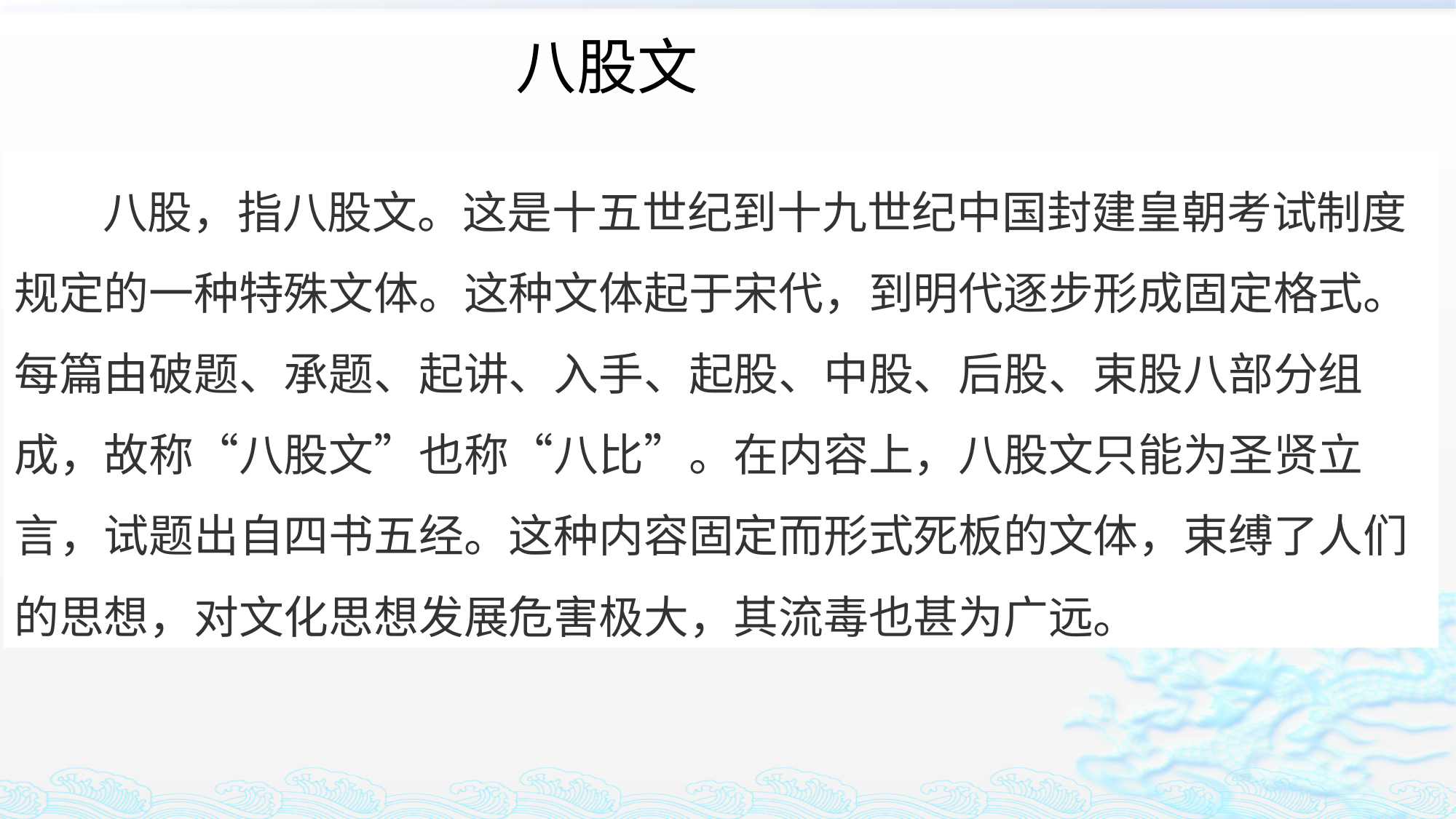

八股文
  八股，指八股文。这是十五世纪到十九世纪中国封建皇朝考试制度规定的一种特殊文体。这种文体起于宋代，到明代逐步形成固定格式。每篇由破题、承题、起讲、入手、起股、中股、后股、束股八部分组成，故称“八股文”也称“八比”。在内容上，八股文只能为圣贤立言，试题出自四书五经。这种内容固定而形式死板的文体，束缚了人们的思想，对文化思想发展危害极大，其流毒也甚为广远。